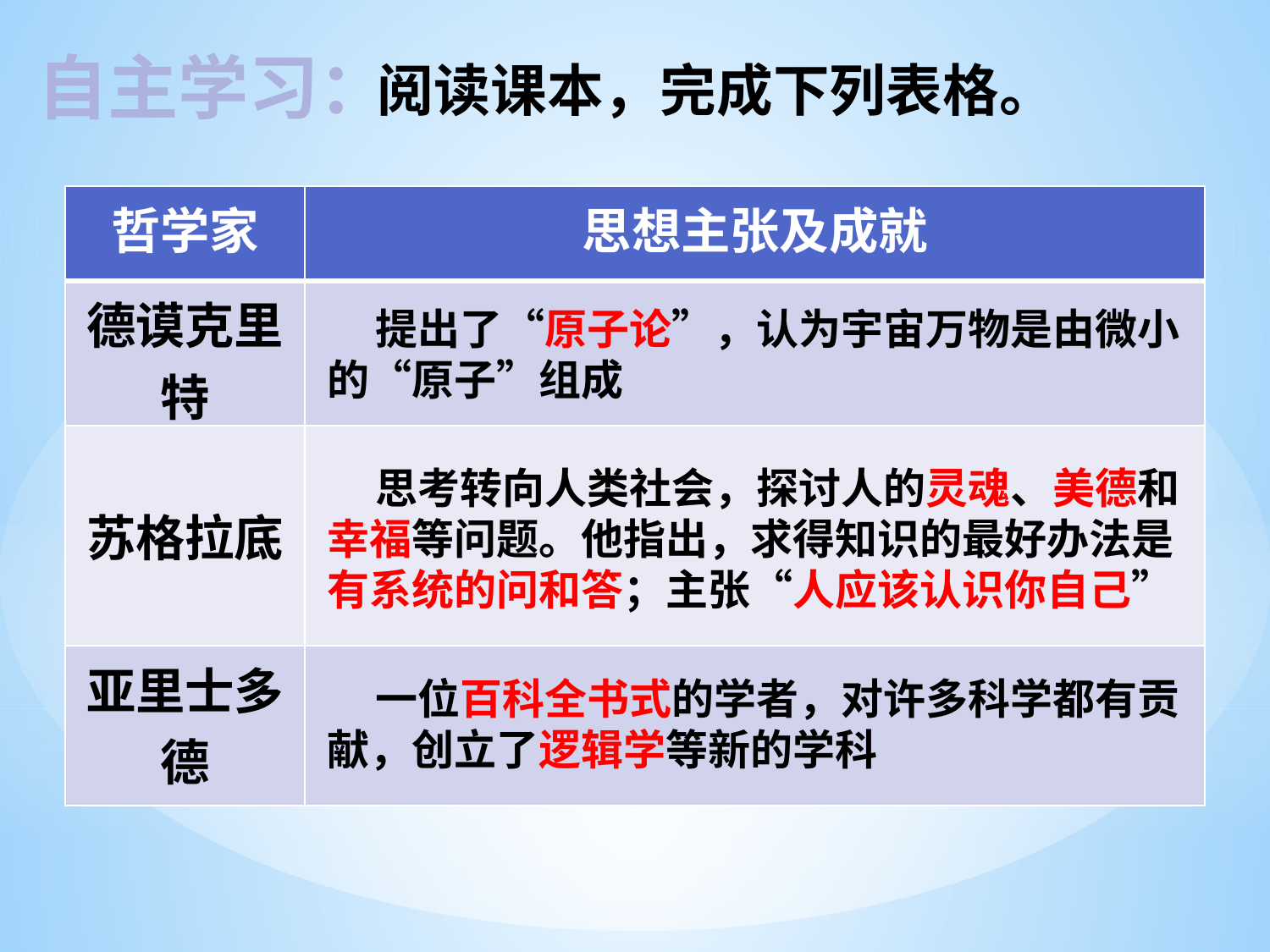

自主学习：
阅读课本，完成下列表格。
| 哲学家 | 思想主张及成就 |
| --- | --- |
| 德谟克里特 |  |
| 苏格拉底 |  |
| 亚里士多德 |  |
    提出了“原子论”，认为宇宙万物是由微小的“原子”组成
    思考转向人类社会，探讨人的灵魂、美德和幸福等问题。他指出，求得知识的最好办法是有系统的问和答；主张“人应该认识你自己”
    一位百科全书式的学者，对许多科学都有贡献，创立了逻辑学等新的学科